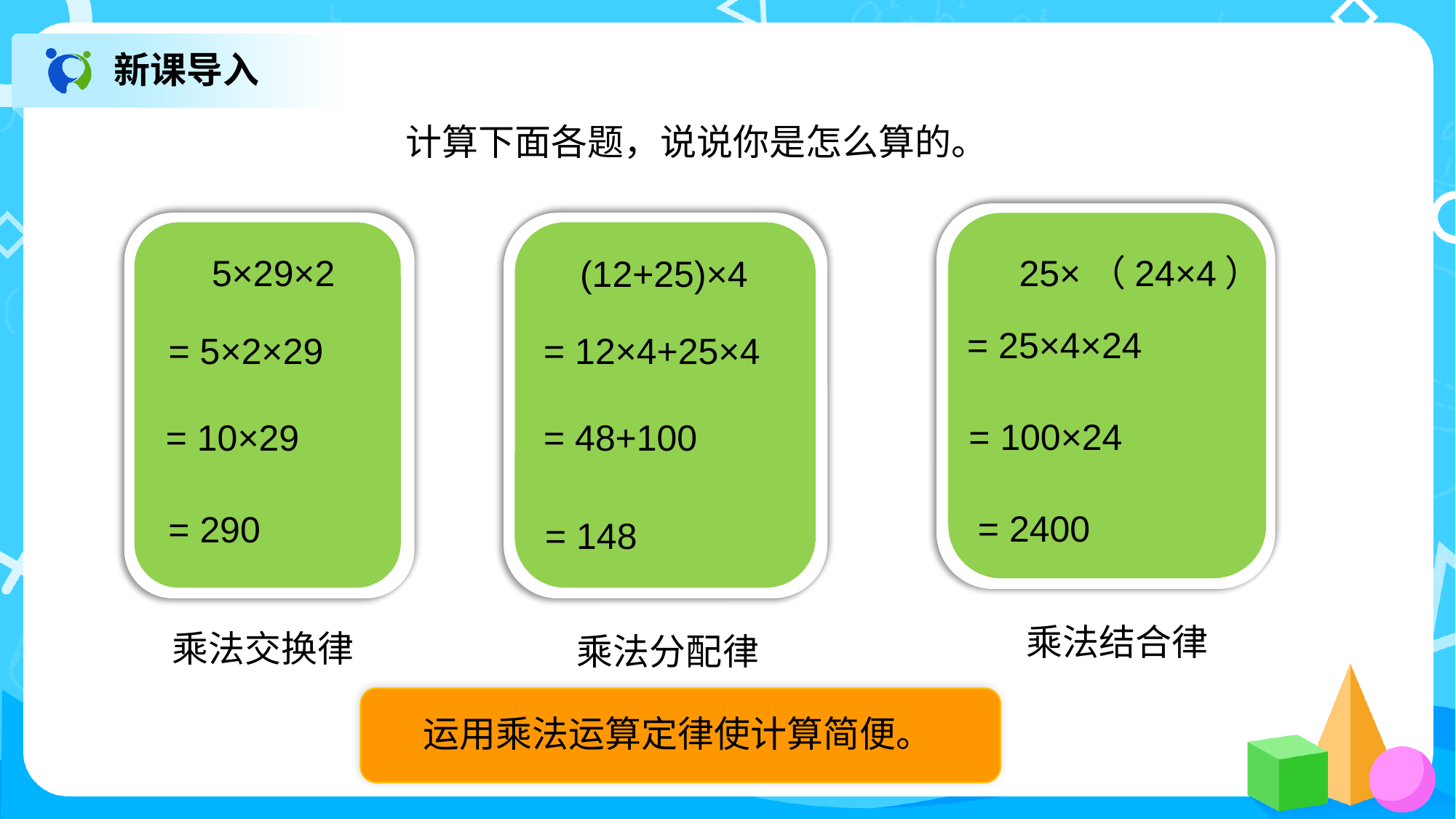

新课导入
计算下面各题，说说你是怎么算的。

25×（24×4）
5×29×2
(12+25)×4
= 25×4×24
= 12×4+25×4
= 5×2×29
= 100×24
= 10×29
= 48+100
= 2400
= 290
= 148
乘法结合律
乘法交换律
乘法分配律

运用乘法运算定律使计算简便。